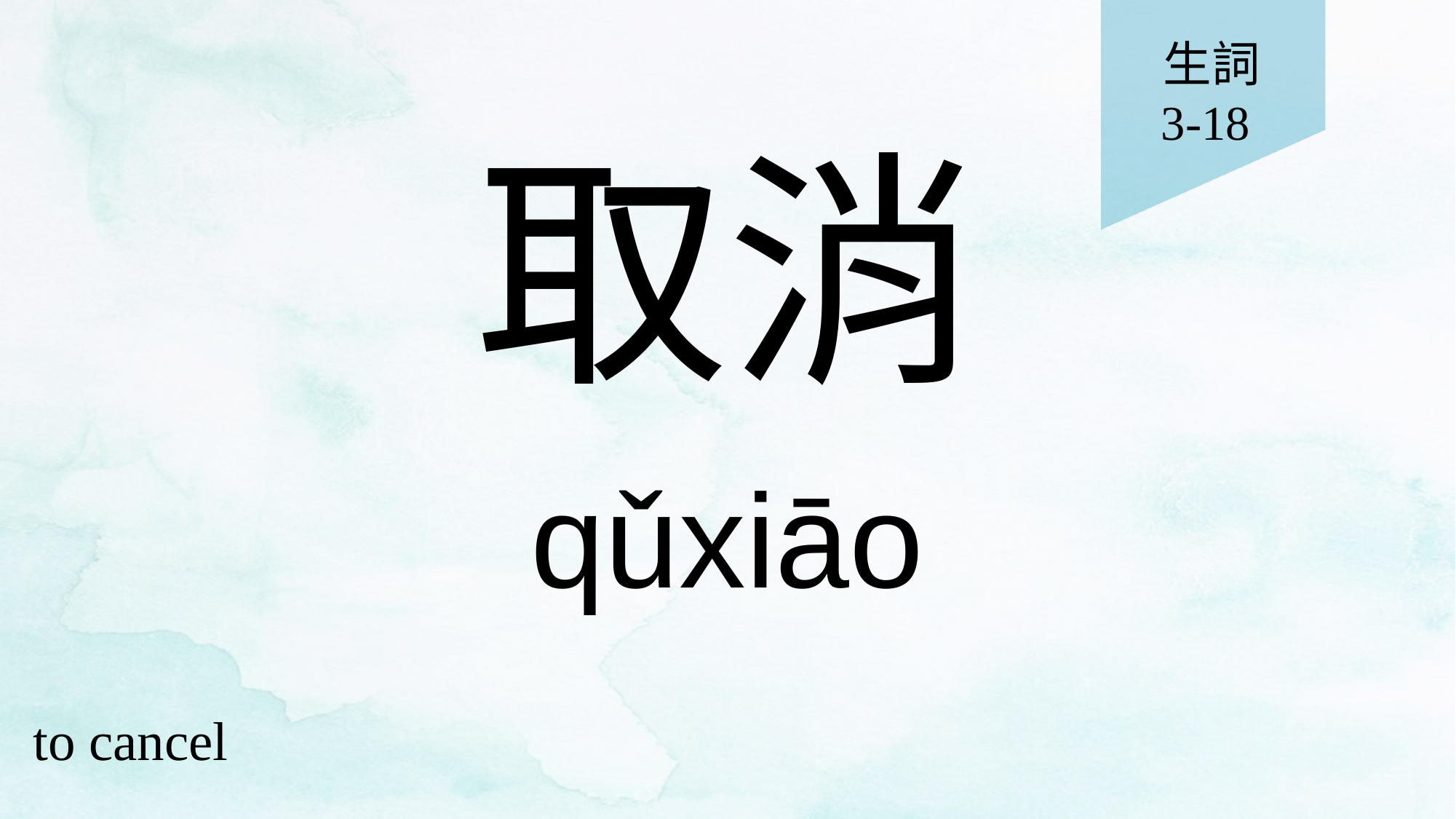

生詞
3-18
# 取消
qǔxiāo
to cancel